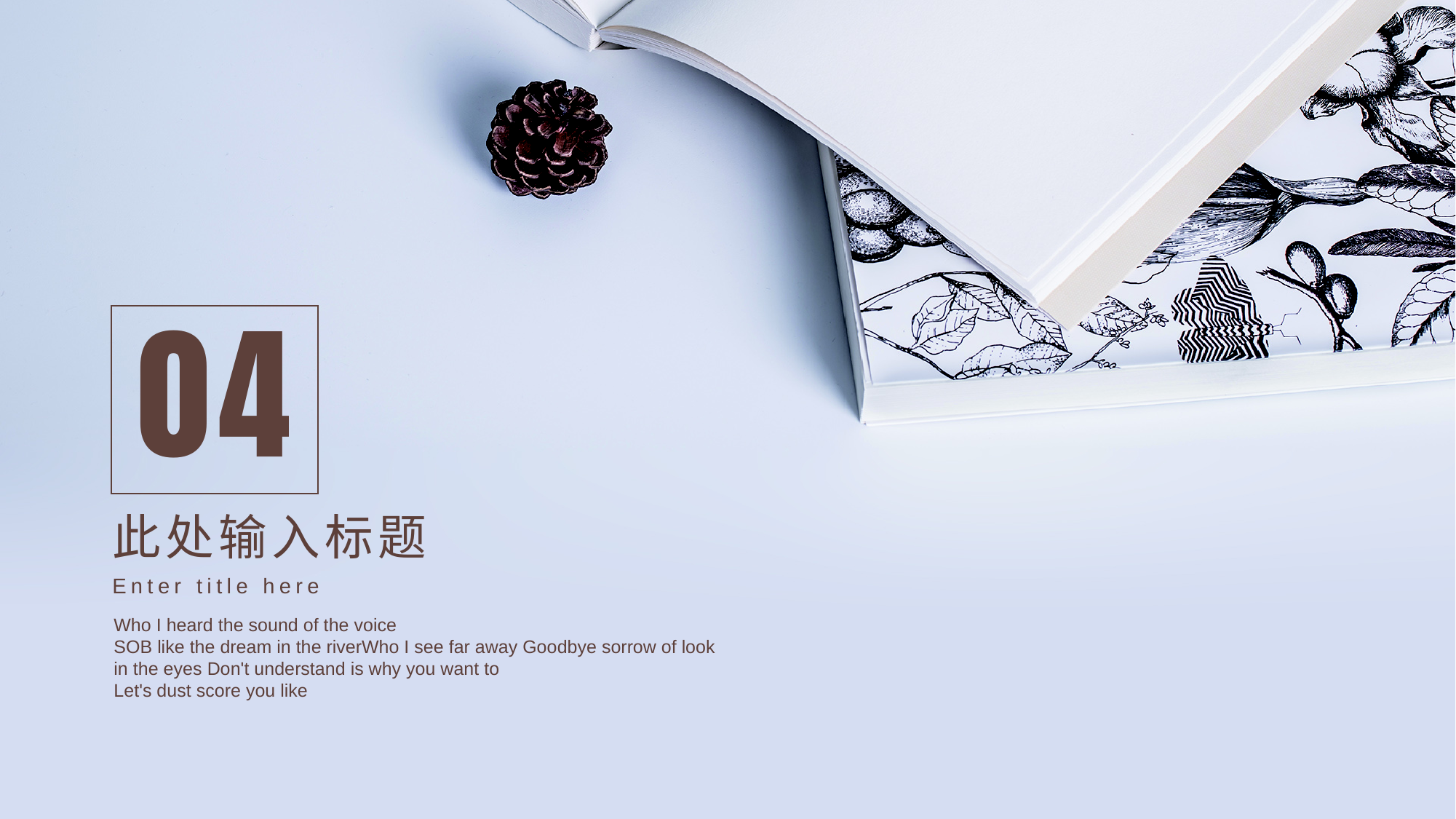

04

此处输入标题
Enter title here
Who I heard the sound of the voice
SOB like the dream in the riverWho I see far away Goodbye sorrow of look in the eyes Don't understand is why you want to
Let's dust score you like